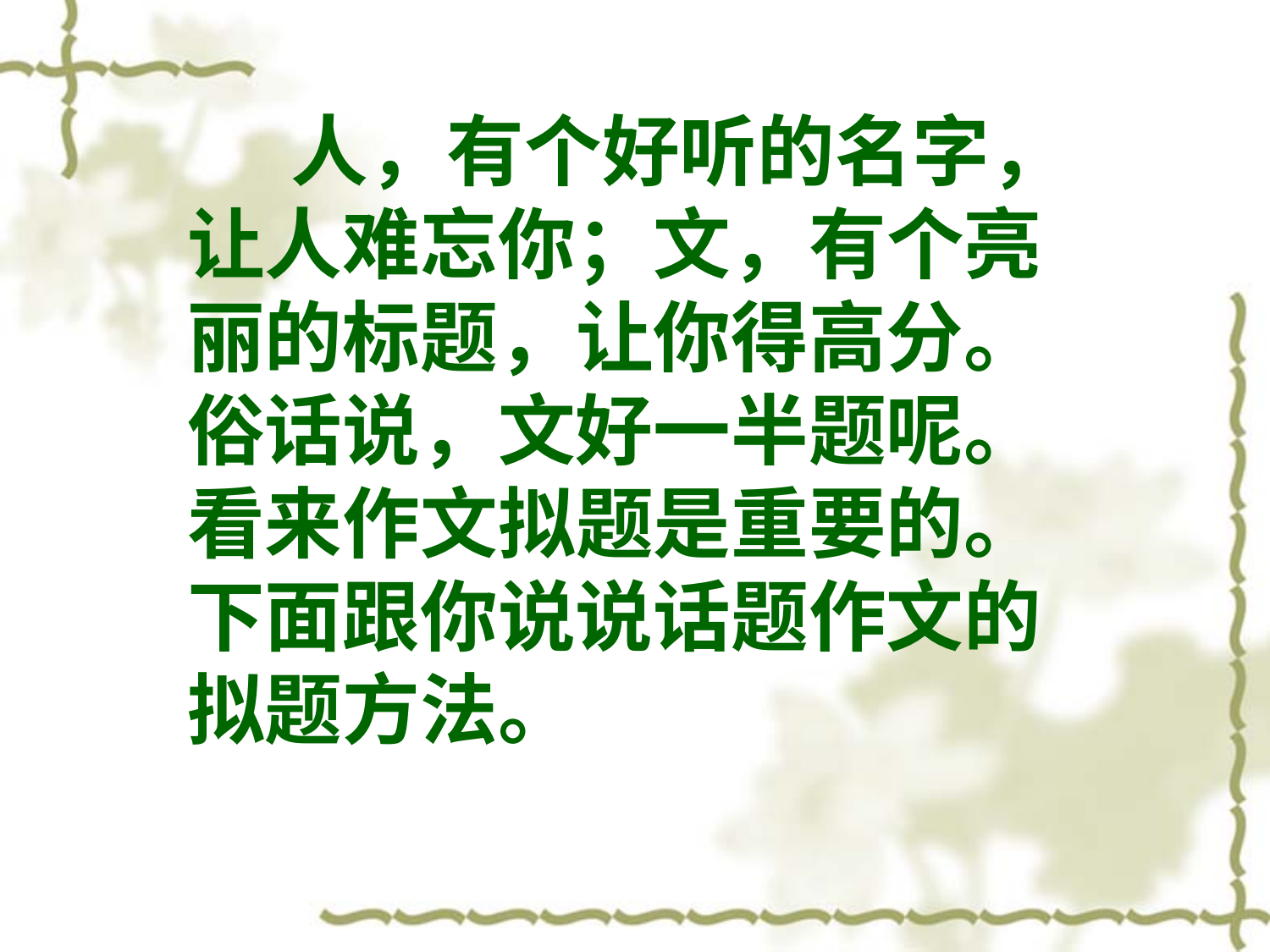

人，有个好听的名字，让人难忘你；文，有个亮丽的标题，让你得高分。俗话说，文好一半题呢。看来作文拟题是重要的。下面跟你说说话题作文的拟题方法。
167